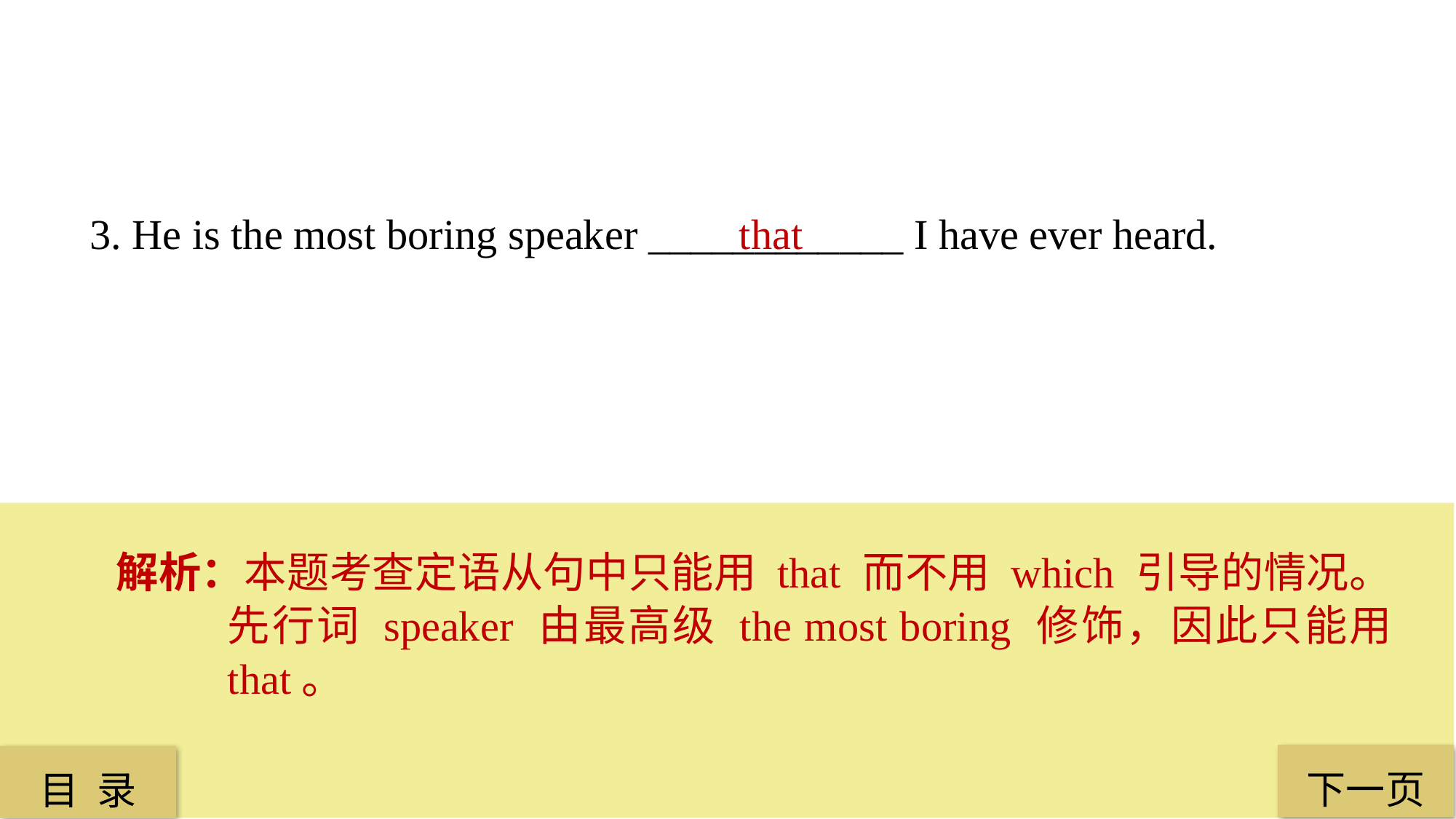

3. He is the most boring speaker ____________ I have ever heard.
that
解析：本题考查定语从句中只能用 that 而不用 which 引导的情况。先行词 speaker 由最高级 the most boring 修饰，因此只能用 that。